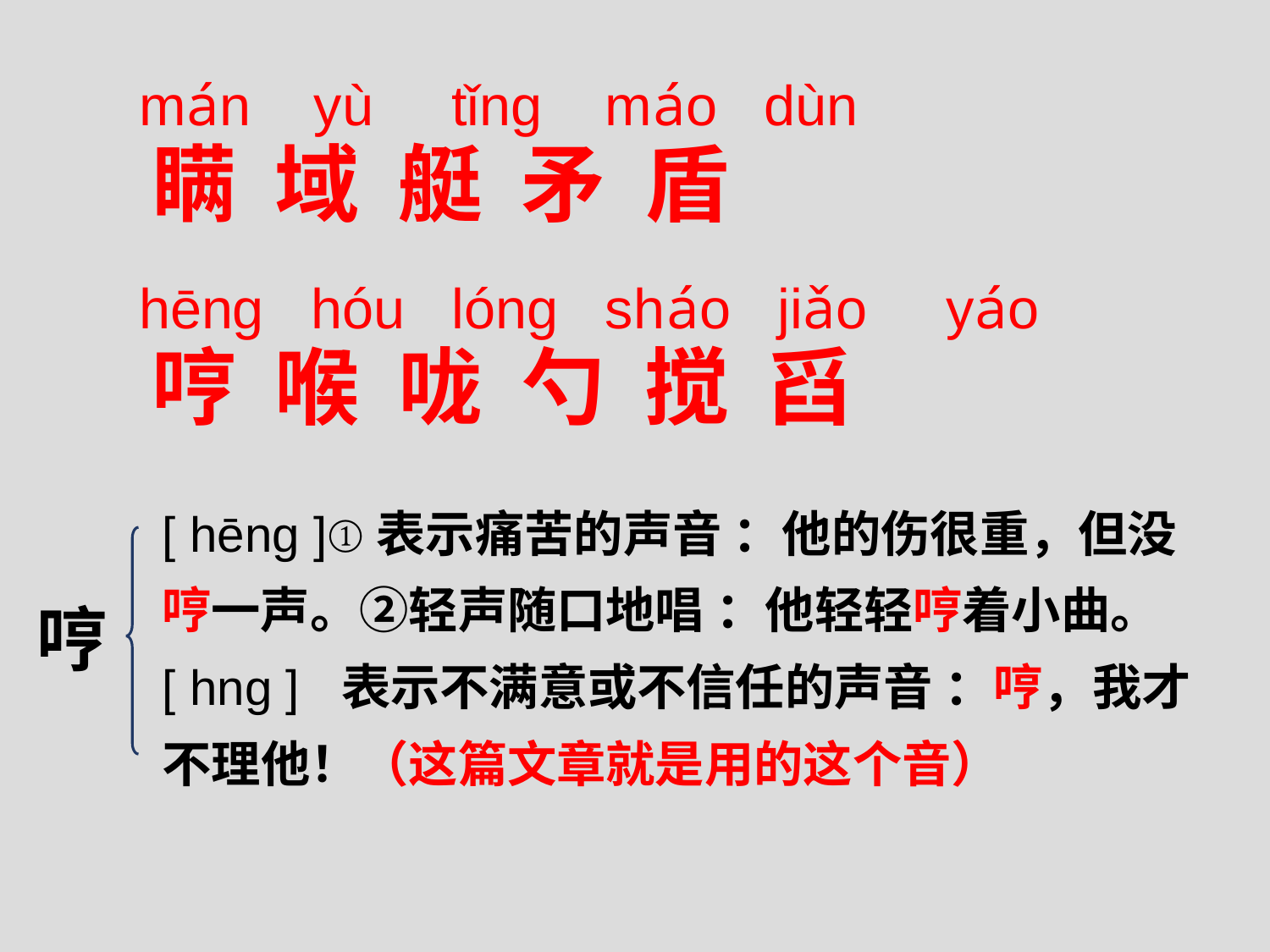

mán    yù     tǐng    máo   dùn

hēng   hóu   lóng   sháo   jiǎo     yáo
瞒  域  艇  矛  盾

哼  喉  咙  勺  搅  舀
[ hēng ]①表示痛苦的声音 ：他的伤很重，但没哼一声。②轻声随口地唱 ：他轻轻哼着小曲。
[ hng ] 表示不满意或不信任的声音 ：哼，我才不理他！（这篇文章就是用的这个音）

哼